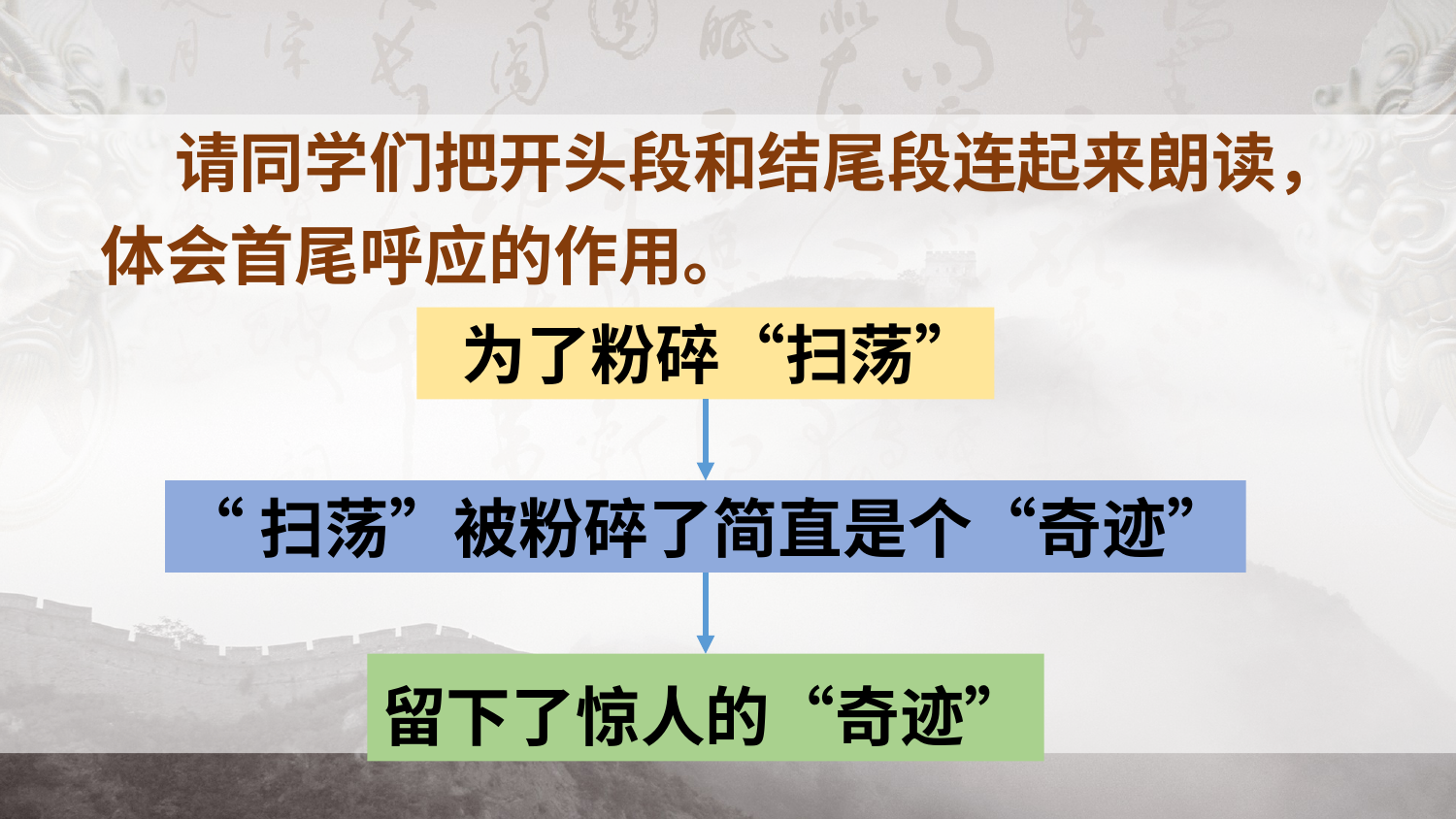

请同学们把开头段和结尾段连起来朗读，体会首尾呼应的作用。
 为了粉碎“扫荡”
“扫荡”被粉碎了简直是个“奇迹”
留下了惊人的“奇迹”